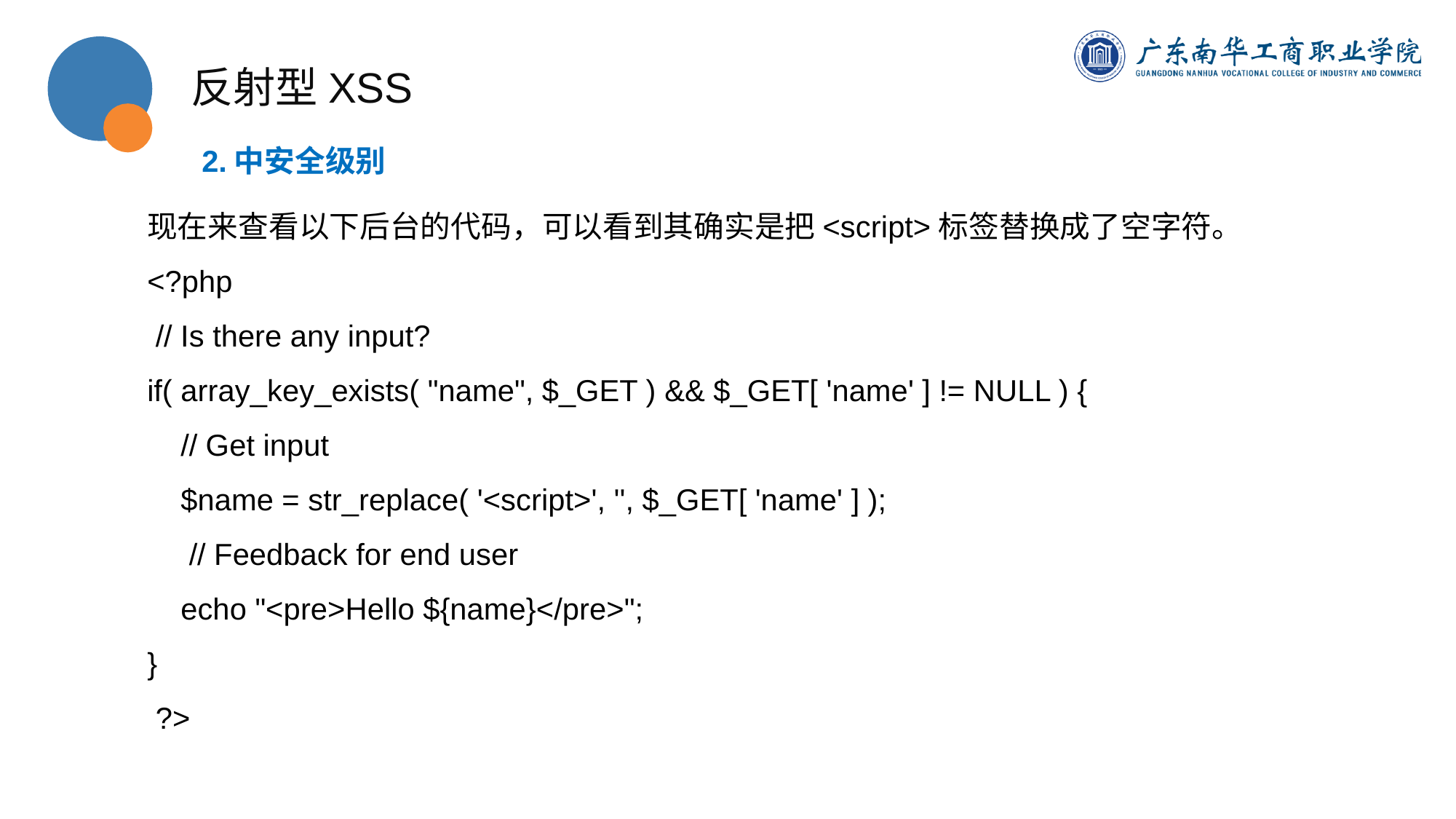

反射型XSS

2.中安全级别
现在来查看以下后台的代码，可以看到其确实是把<script>标签替换成了空字符。
<?php
 // Is there any input?
if( array_key_exists( "name", $_GET ) && $_GET[ 'name' ] != NULL ) {
    // Get input
    $name = str_replace( '<script>', '', $_GET[ 'name' ] );
     // Feedback for end user
    echo "<pre>Hello ${name}</pre>";
}
 ?>